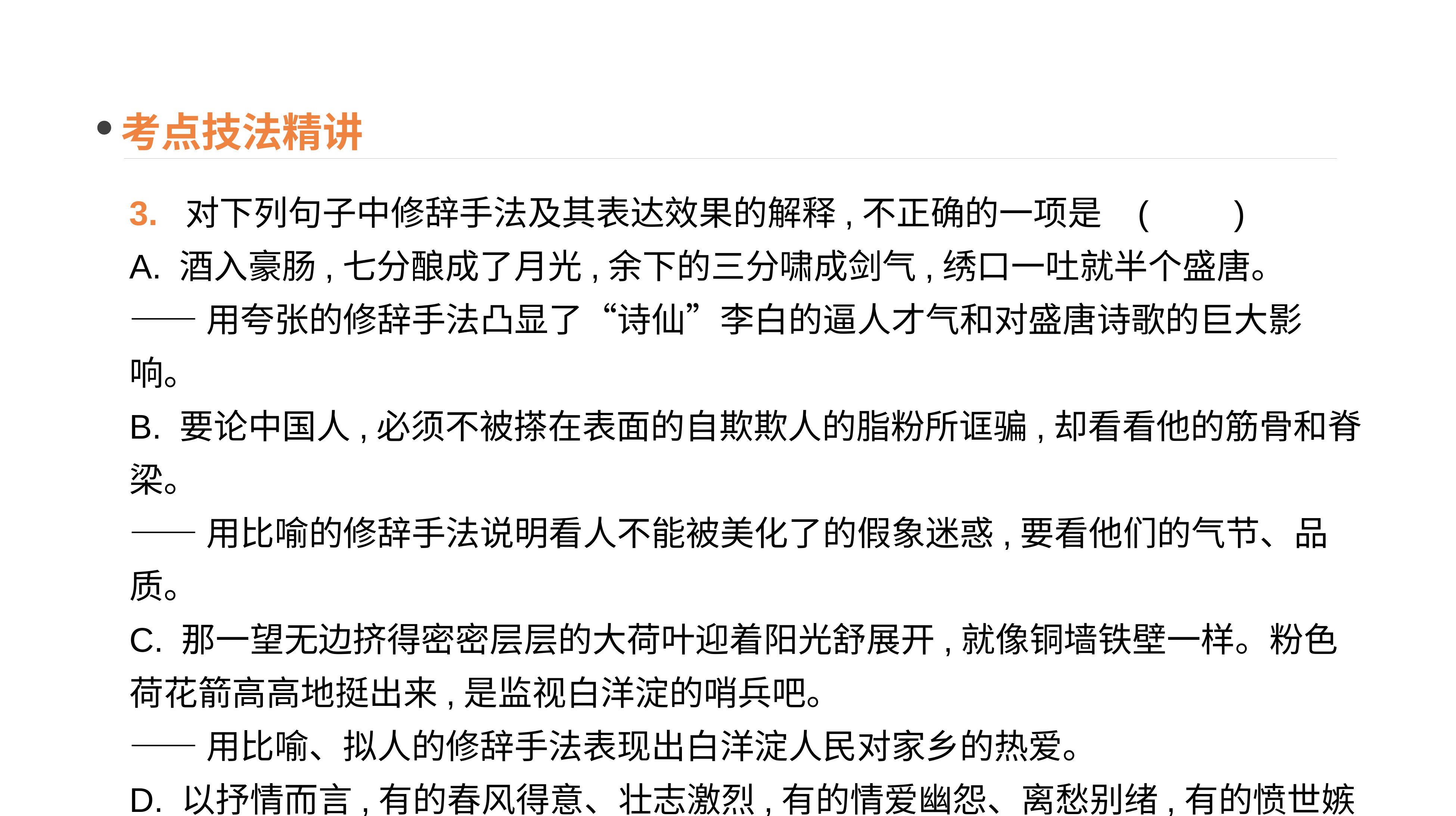

考点技法精讲

3.  对下列句子中修辞手法及其表达效果的解释,不正确的一项是	(　　)
A. 酒入豪肠,七分酿成了月光,余下的三分啸成剑气,绣口一吐就半个盛唐。
——用夸张的修辞手法凸显了“诗仙”李白的逼人才气和对盛唐诗歌的巨大影响。
B. 要论中国人,必须不被搽在表面的自欺欺人的脂粉所诓骗,却看看他的筋骨和脊梁。
——用比喻的修辞手法说明看人不能被美化了的假象迷惑,要看他们的气节、品质。
C. 那一望无边挤得密密层层的大荷叶迎着阳光舒展开,就像铜墙铁壁一样。粉色荷花箭高高地挺出来,是监视白洋淀的哨兵吧。
——用比喻、拟人的修辞手法表现出白洋淀人民对家乡的热爱。
D. 以抒情而言,有的春风得意、壮志激烈,有的情爱幽怨、离愁别绪,有的愤世嫉俗、忧国忧民……
——用排比的修辞手法,将抒情的种种内容列举出来,读起来酣畅淋漓。